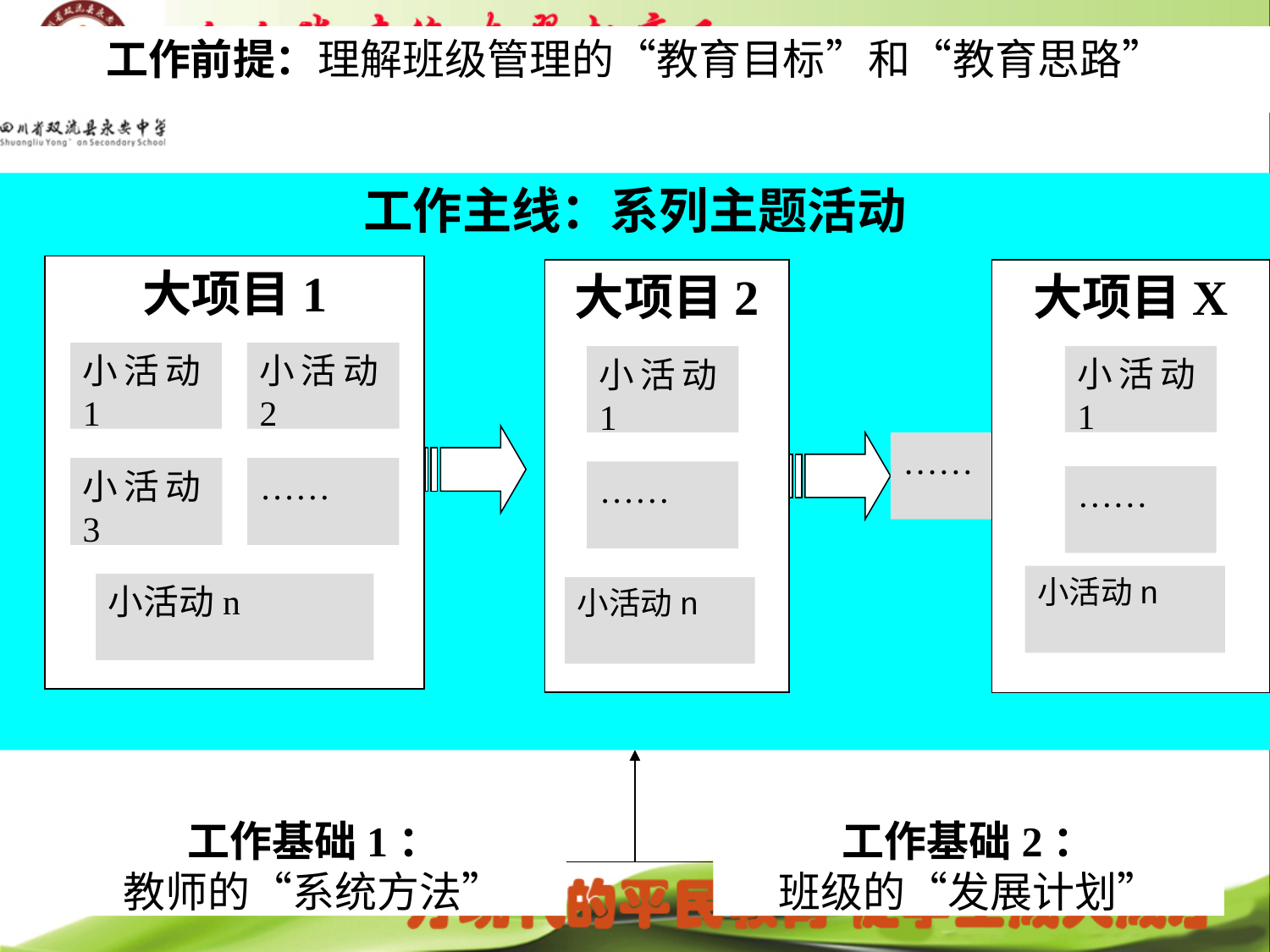

工作前提：理解班级管理的“教育目标”和“教育思路”
工作主线：系列主题活动
大项目1
大项目2
大项目X
小活动1
小活动2
小活动1
小活动1

……
小活动3
……
……
……
小活动n
小活动n
小活动n
工作基础1：
教师的“系统方法”
工作基础2：
班级的“发展计划”